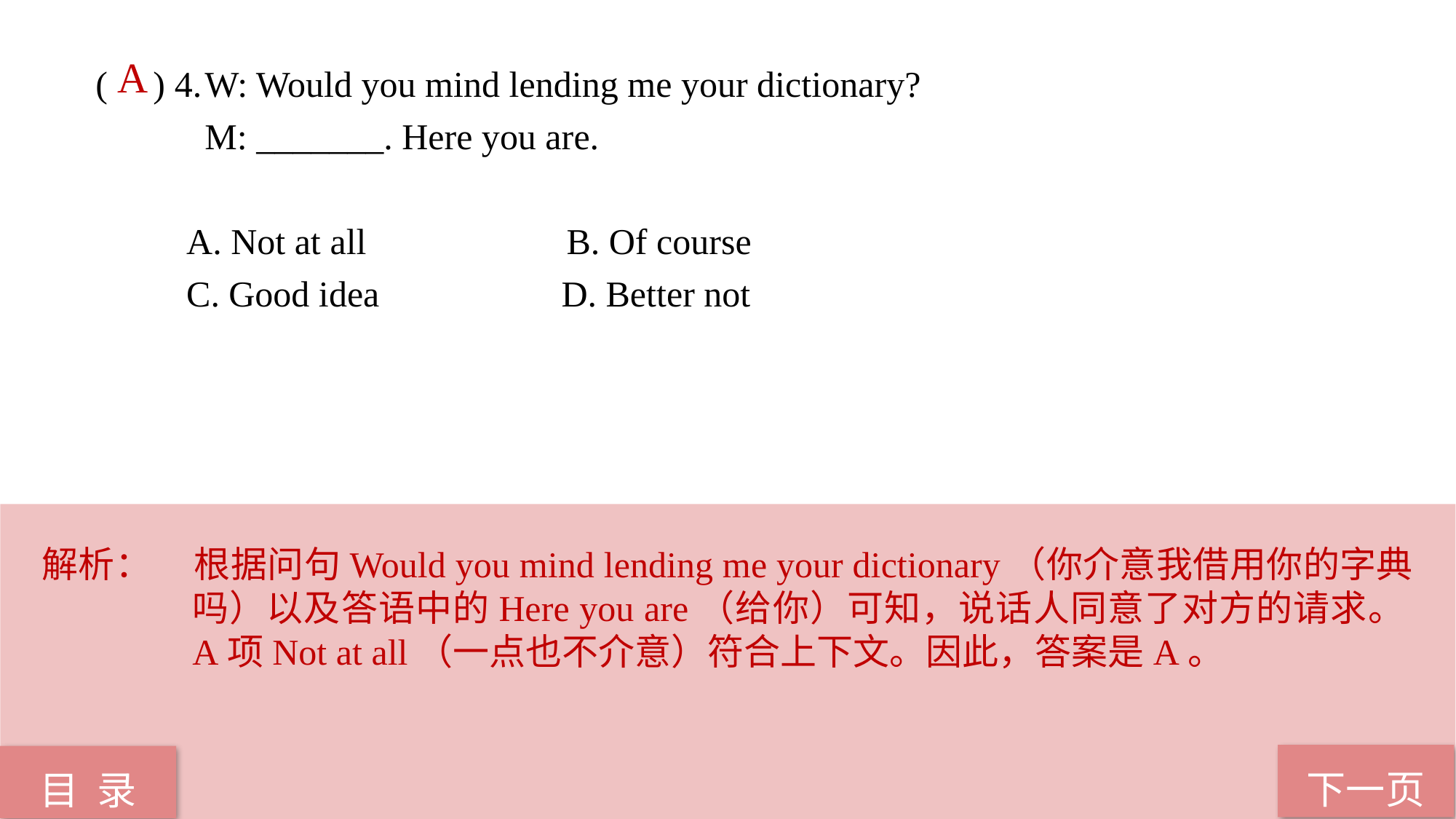

A
(     ) 4.	W: Would you mind lending me your dictionary?
            M: _______. Here you are.

          A. Not at all                      B. Of course
          C. Good idea                    D. Better not
解析：	根据问句Would you mind lending me your dictionary（你介意我借用你的字典吗）以及答语中的Here you are（给你）可知，说话人同意了对方的请求。A项Not at all（一点也不介意）符合上下文。因此，答案是A。